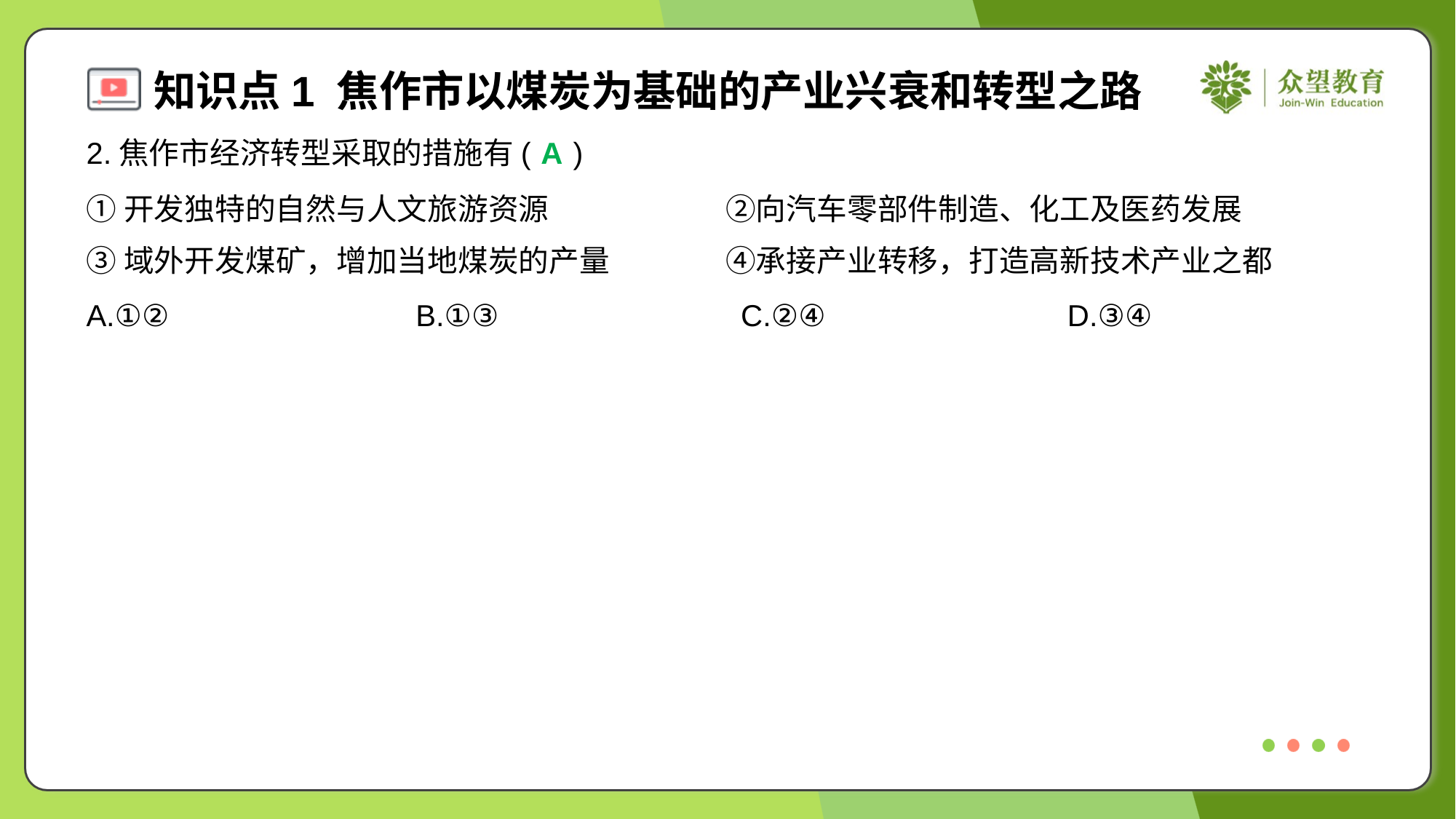

2.焦作市经济转型采取的措施有(     )
A
①开发独特的自然与人文旅游资源	②向汽车零部件制造、化工及医药发展
③域外开发煤矿，增加当地煤炭的产量	④承接产业转移，打造高新技术产业之都
A.①②	B.①③	C.②④	D.③④